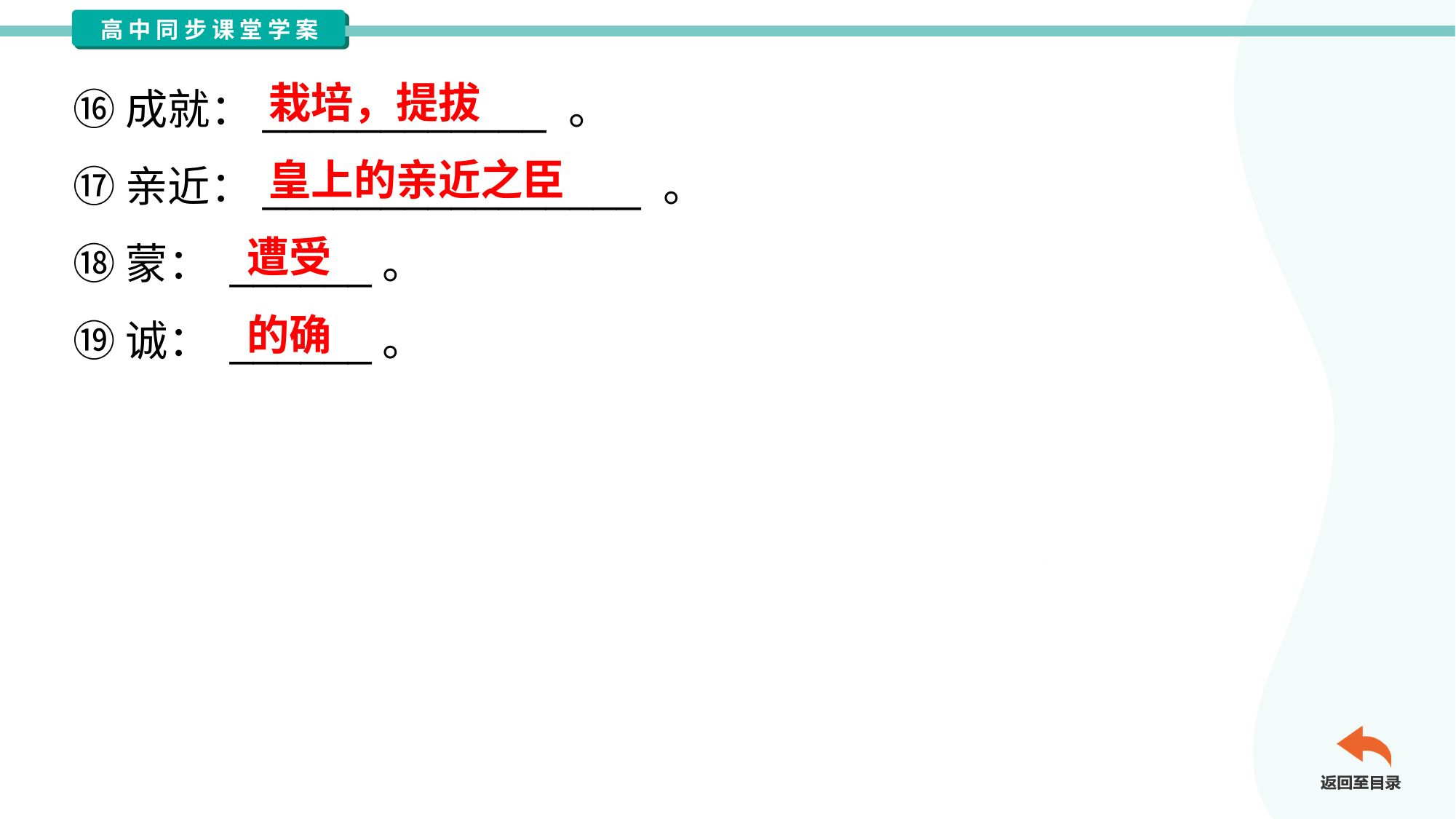

栽培，提拔
⑯成就：____________ 。
⑰亲近：________________ 。
⑱蒙： ______。
⑲诚： ______。
皇上的亲近之臣
遭受
的确